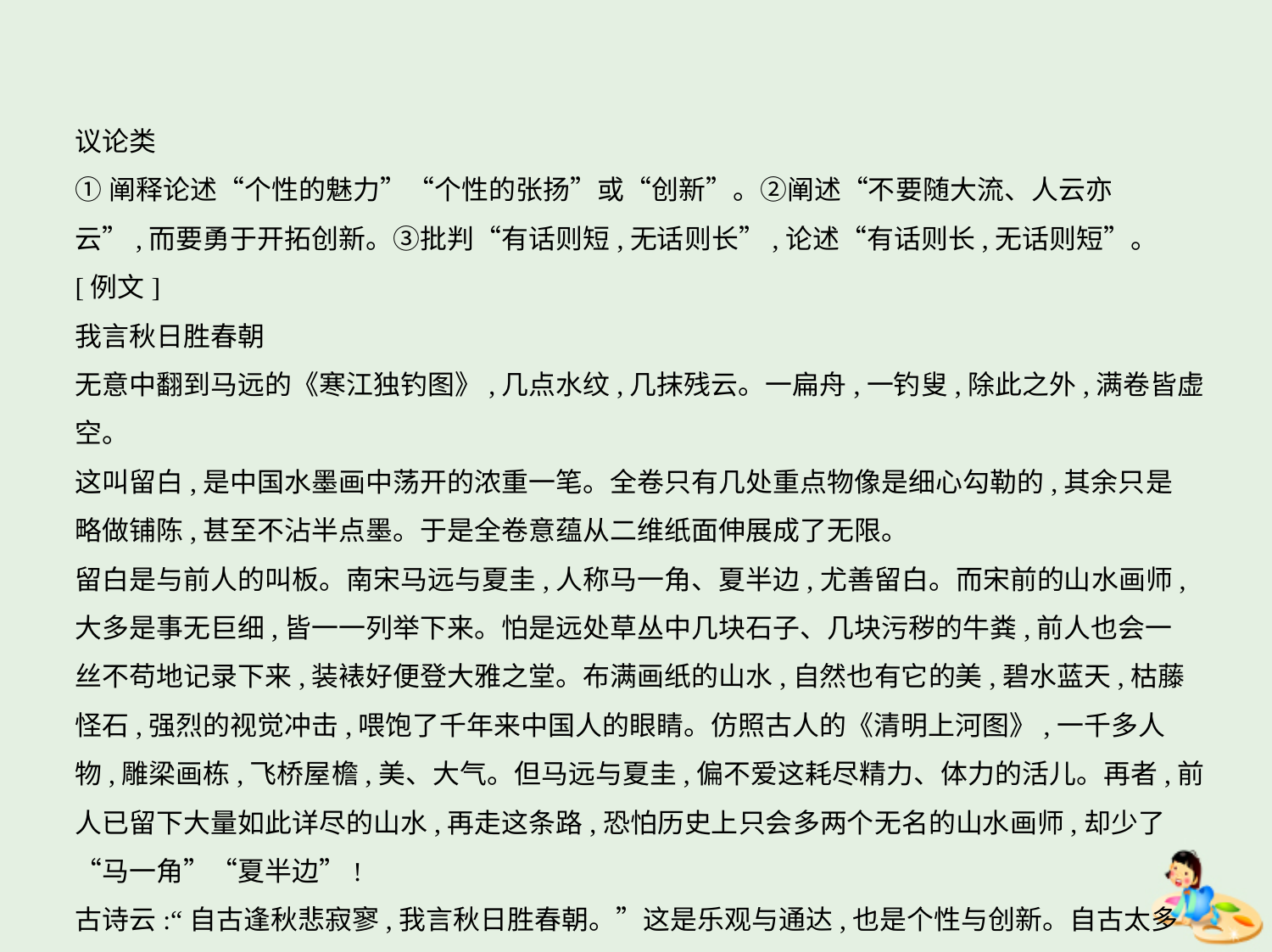

议论类
①阐释论述“个性的魅力”“个性的张扬”或“创新”。②阐述“不要随大流、人云亦
云”,而要勇于开拓创新。③批判“有话则短,无话则长”,论述“有话则长,无话则短”。
[例文]
我言秋日胜春朝
无意中翻到马远的《寒江独钓图》,几点水纹,几抹残云。一扁舟,一钓叟,除此之外,满卷皆虚空。
这叫留白,是中国水墨画中荡开的浓重一笔。全卷只有几处重点物像是细心勾勒的,其余只是
略做铺陈,甚至不沾半点墨。于是全卷意蕴从二维纸面伸展成了无限。
留白是与前人的叫板。南宋马远与夏圭,人称马一角、夏半边,尤善留白。而宋前的山水画师,
大多是事无巨细,皆一一列举下来。怕是远处草丛中几块石子、几块污秽的牛粪,前人也会一
丝不苟地记录下来,装裱好便登大雅之堂。布满画纸的山水,自然也有它的美,碧水蓝天,枯藤
怪石,强烈的视觉冲击,喂饱了千年来中国人的眼睛。仿照古人的《清明上河图》,一千多人
物,雕梁画栋,飞桥屋檐,美、大气。但马远与夏圭,偏不爱这耗尽精力、体力的活儿。再者,前
人已留下大量如此详尽的山水,再走这条路,恐怕历史上只会多两个无名的山水画师,却少了
“马一角”“夏半边”!
古诗云:“自古逢秋悲寂寥,我言秋日胜春朝。”这是乐观与通达,也是个性与创新。自古太多
的悲秋怀古,似乎一到秋天,日历一撕下,人的心境便会转凉,尽管那炎热与夏天并无二致。